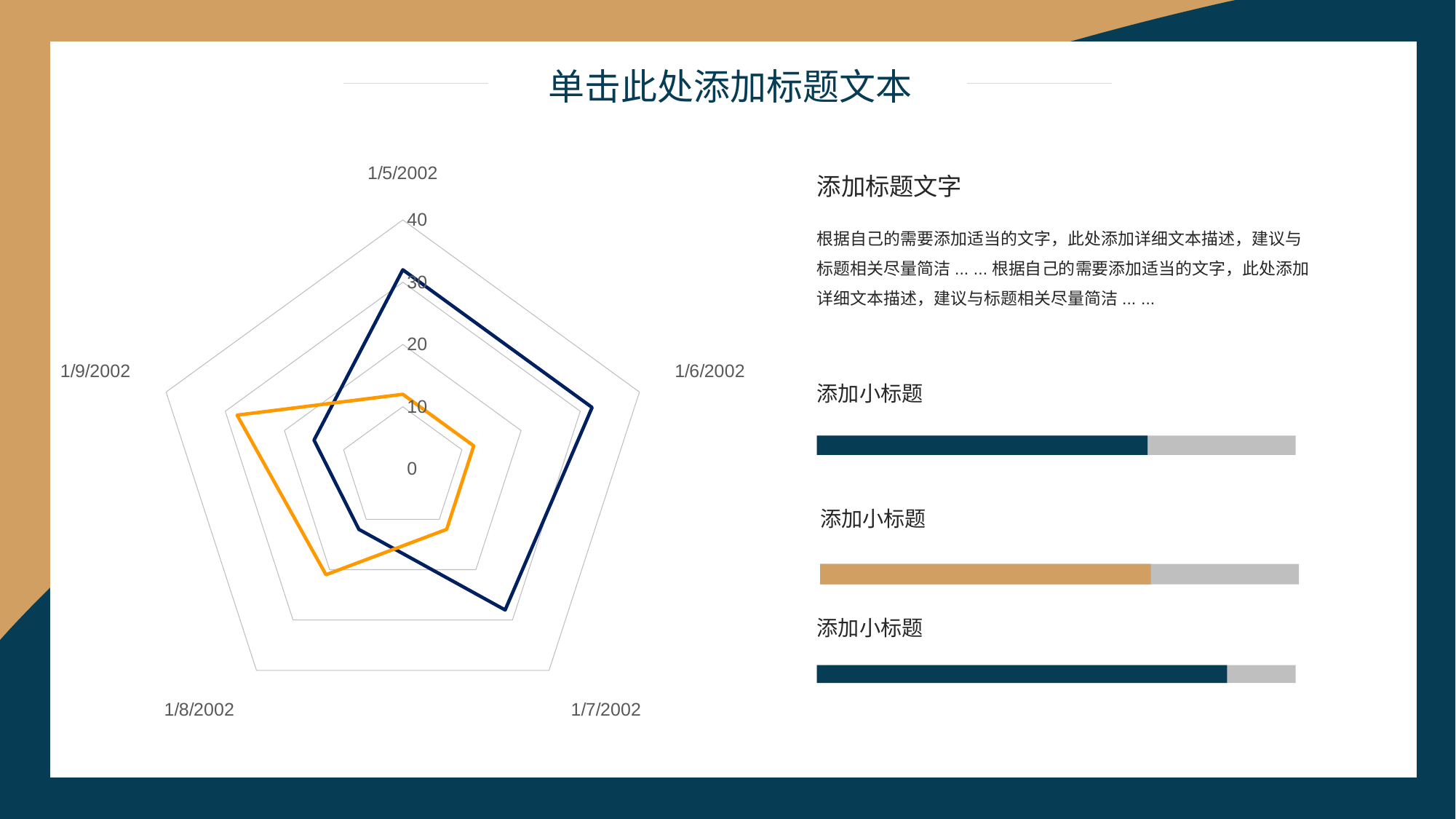

单击此处添加标题文本

### Chart

| Category | 系列 1 | 系列 2 |
|---|---|---|
| 37261 | 32.0 | 12.0 |
| 37262 | 32.0 | 12.0 |
| 37263 | 28.0 | 12.0 |
| 37264 | 12.0 | 21.0 |
| 37265 | 15.0 | 28.0 |
添加标题文字
根据自己的需要添加适当的文字，此处添加详细文本描述，建议与标题相关尽量简洁... ...根据自己的需要添加适当的文字，此处添加详细文本描述，建议与标题相关尽量简洁... ...

添加小标题

添加小标题

添加小标题